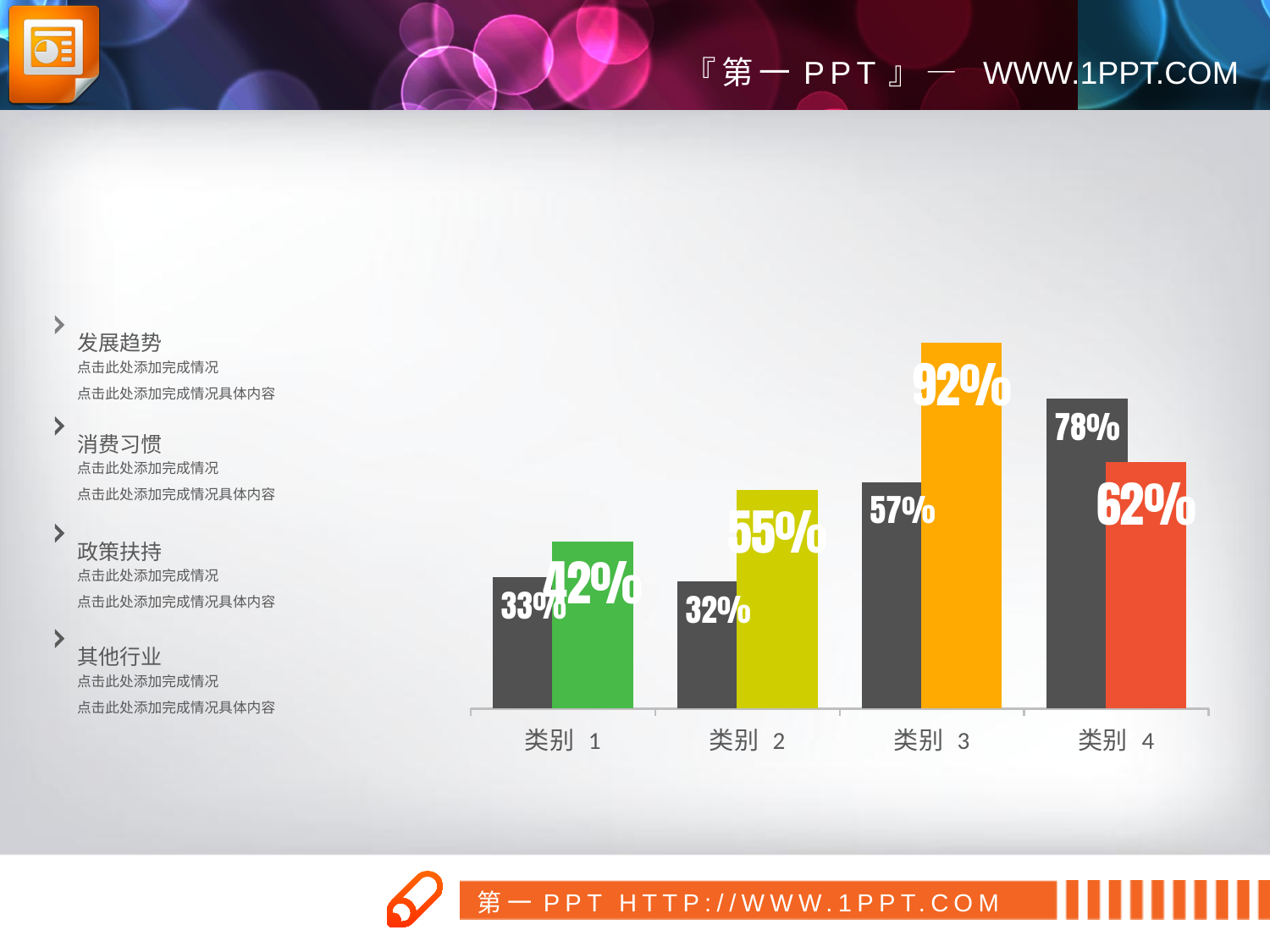

### Chart

| Category | 系列 1 | 系列 2 |
|---|---|---|
| 类别 1 | 0.33 | 0.42 |
| 类别 2 | 0.32 | 0.55 |
| 类别 3 | 0.57 | 0.92 |
| 类别 4 | 0.78 | 0.62 |
发展趋势

点击此处添加完成情况
点击此处添加完成情况具体内容
消费习惯

点击此处添加完成情况
点击此处添加完成情况具体内容
政策扶持

点击此处添加完成情况
点击此处添加完成情况具体内容
其他行业

点击此处添加完成情况
点击此处添加完成情况具体内容